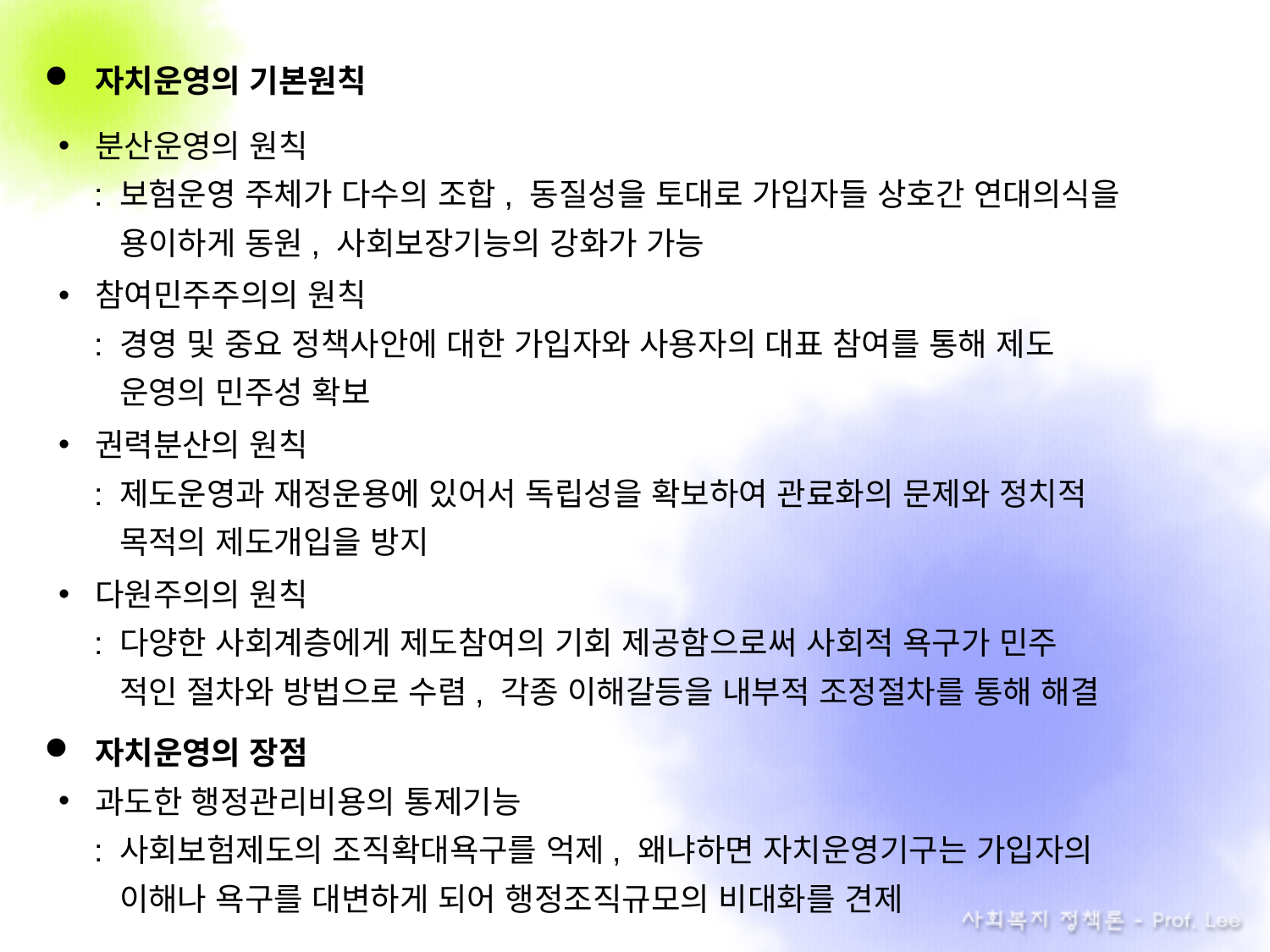

자치운영의 기본원칙

분산운영의 원칙
    : 보험운영 주체가 다수의 조합, 동질성을 토대로 가입자들 상호간 연대의식을
    . 용이하게 동원, 사회보장기능의 강화가 가능
참여민주주의의 원칙
    : 경영 및 중요 정책사안에 대한 가입자와 사용자의 대표 참여를 통해 제도
    . 운영의 민주성 확보
권력분산의 원칙
    : 제도운영과 재정운용에 있어서 독립성을 확보하여 관료화의 문제와 정치적
    . 목적의 제도개입을 방지
다원주의의 원칙
    : 다양한 사회계층에게 제도참여의 기회 제공함으로써 사회적 욕구가 민주
    . 적인 절차와 방법으로 수렴, 각종 이해갈등을 내부적 조정절차를 통해 해결
자치운영의 장점
과도한 행정관리비용의 통제기능
    : 사회보험제도의 조직확대욕구를 억제, 왜냐하면 자치운영기구는 가입자의
    . 이해나 욕구를 대변하게 되어 행정조직규모의 비대화를 견제